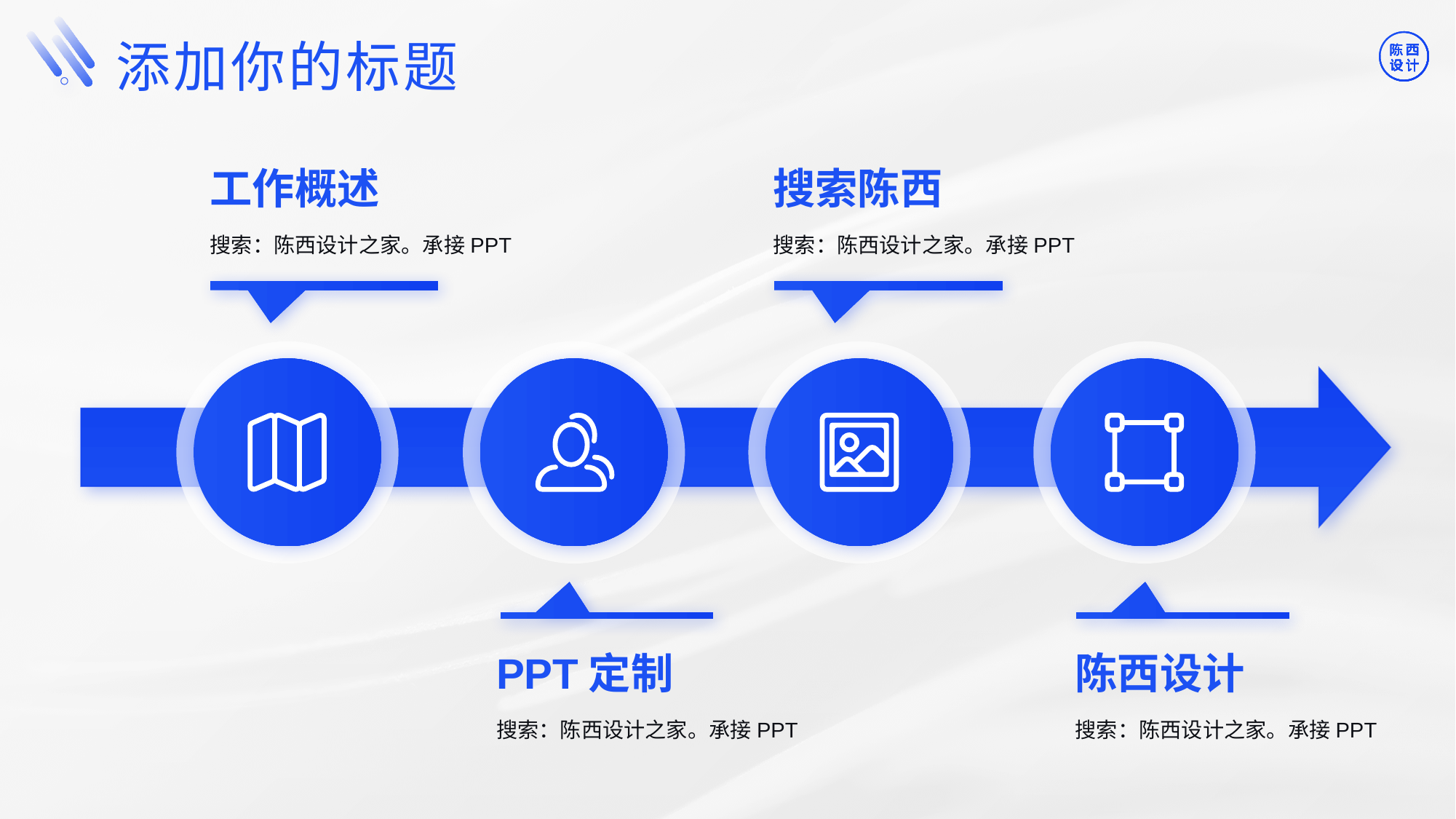

©版权所有：陈西设计之家(微信号：2090298045）
©版权所属公司：合肥陈西文化传媒科技有限公司
©版权所有：陈西设计之家(微信号：2090298045）
©版权所属公司：合肥陈西文化传媒科技有限公司
添加你的标题

工作概述
搜索陈西
搜索：陈西设计之家。承接PPT
搜索：陈西设计之家。承接PPT

PPT定制
陈西设计
搜索：陈西设计之家。承接PPT
搜索：陈西设计之家。承接PPT
©版权所有：陈西设计之家(微信号：2090298045）
©版权所属公司：合肥陈西文化传媒科技有限公司